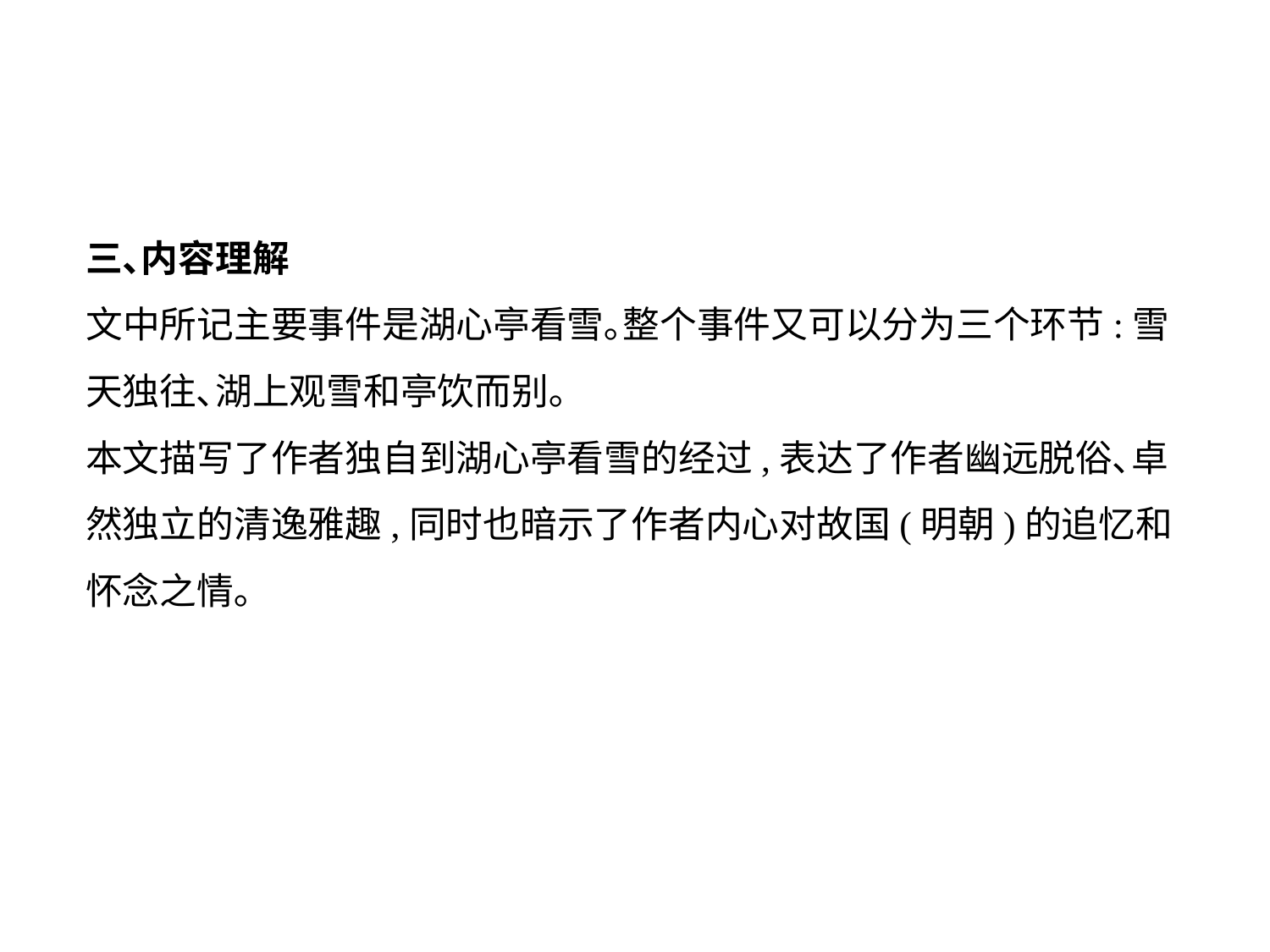

三､内容理解
文中所记主要事件是湖心亭看雪｡整个事件又可以分为三个环节:雪天独往､湖上观雪和亭饮而别｡
本文描写了作者独自到湖心亭看雪的经过,表达了作者幽远脱俗､卓然独立的清逸雅趣,同时也暗示了作者内心对故国(明朝)的追忆和怀念之情｡